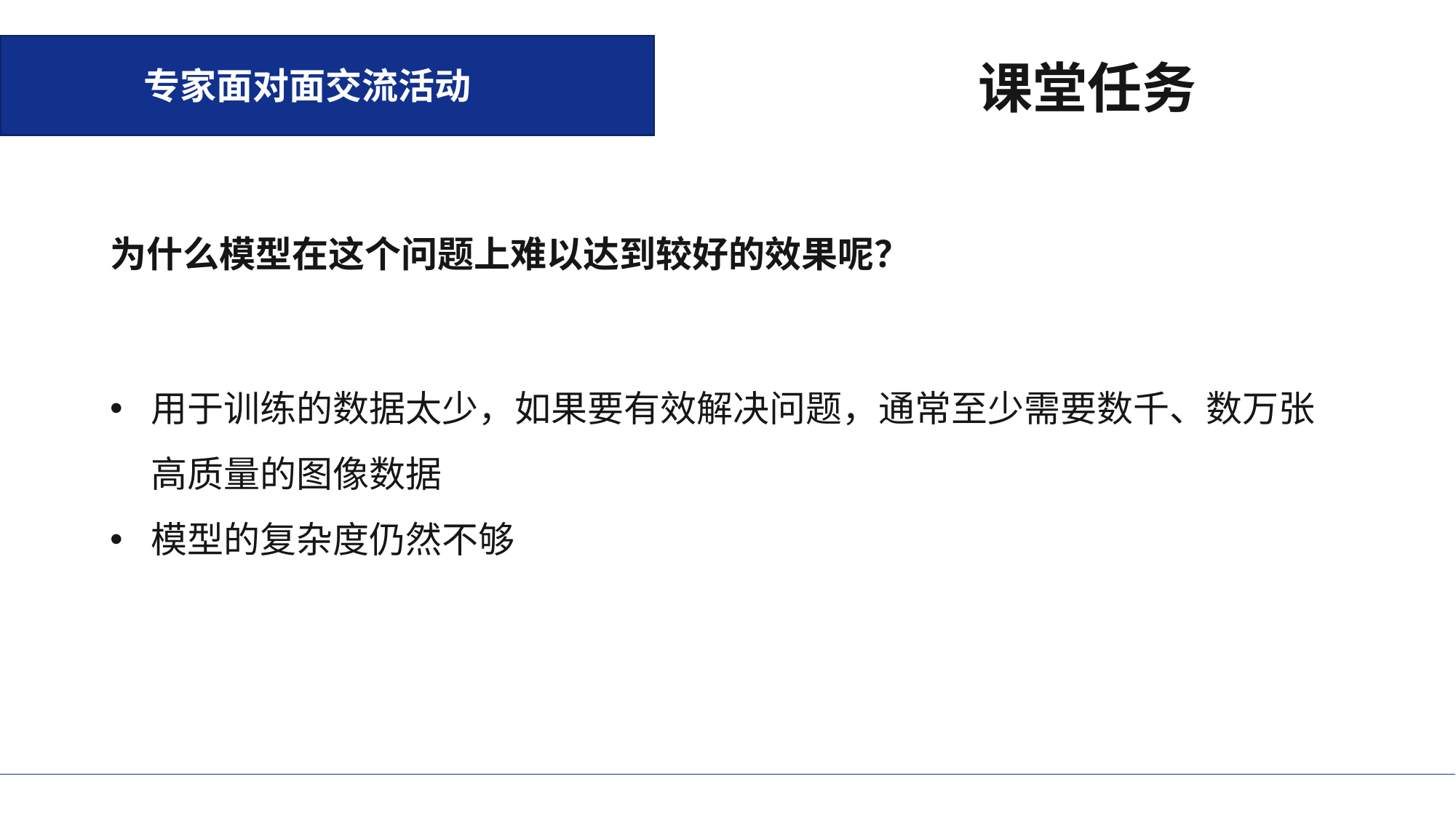

专家面对面交流活动
课堂任务

为什么模型在这个问题上难以达到较好的效果呢？
用于训练的数据太少，如果要有效解决问题，通常至少需要数千、数万张高质量的图像数据
模型的复杂度仍然不够